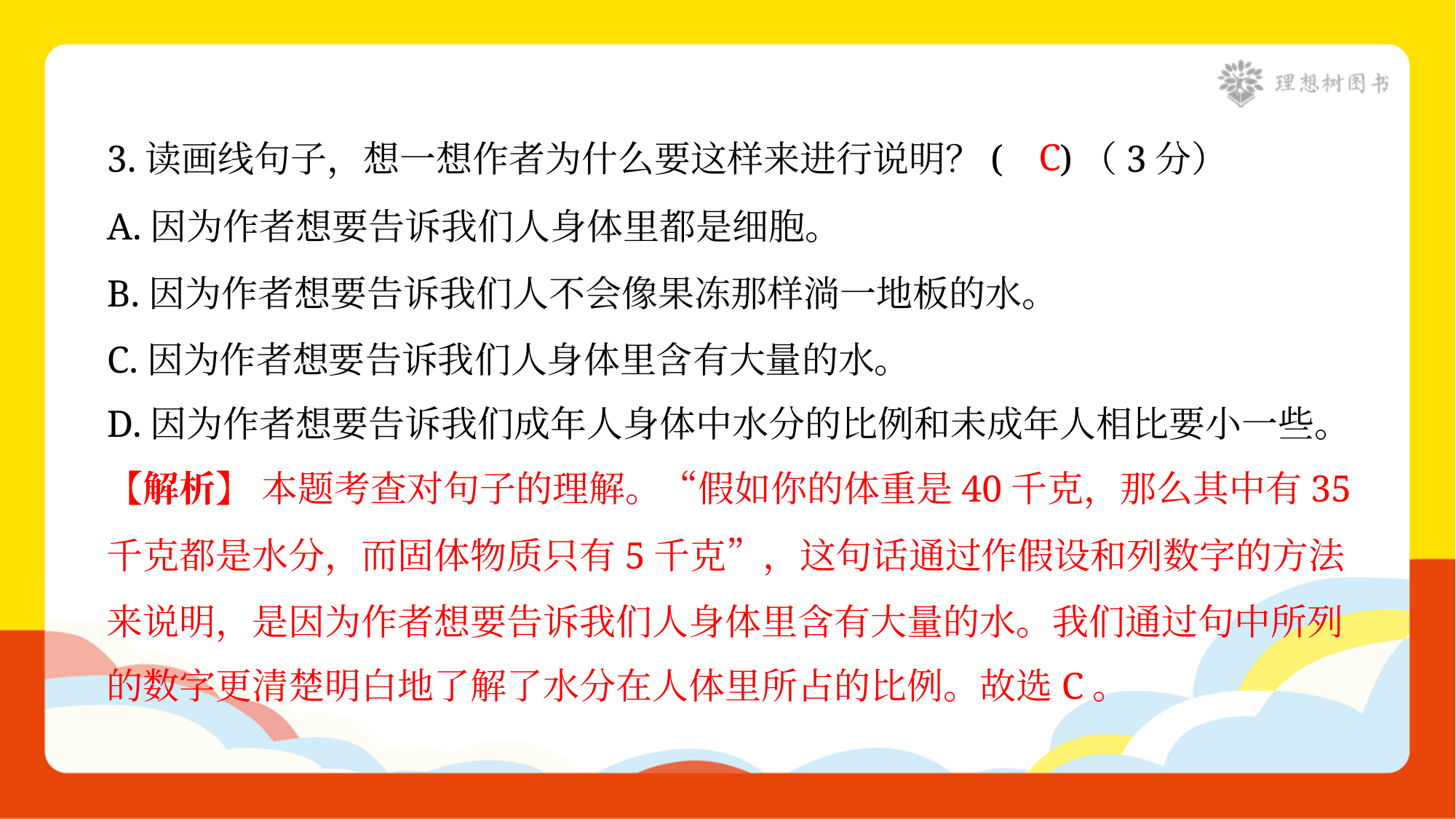

C
3.读画线句子，想一想作者为什么要这样来进行说明？(      )（3分）
A.因为作者想要告诉我们人身体里都是细胞。
B.因为作者想要告诉我们人不会像果冻那样淌一地板的水。
C.因为作者想要告诉我们人身体里含有大量的水。
D.因为作者想要告诉我们成年人身体中水分的比例和未成年人相比要小一些。
【解析】 本题考查对句子的理解。“假如你的体重是40千克，那么其中有35
千克都是水分，而固体物质只有5千克”，这句话通过作假设和列数字的方法
来说明，是因为作者想要告诉我们人身体里含有大量的水。我们通过句中所列
的数字更清楚明白地了解了水分在人体里所占的比例。故选C。